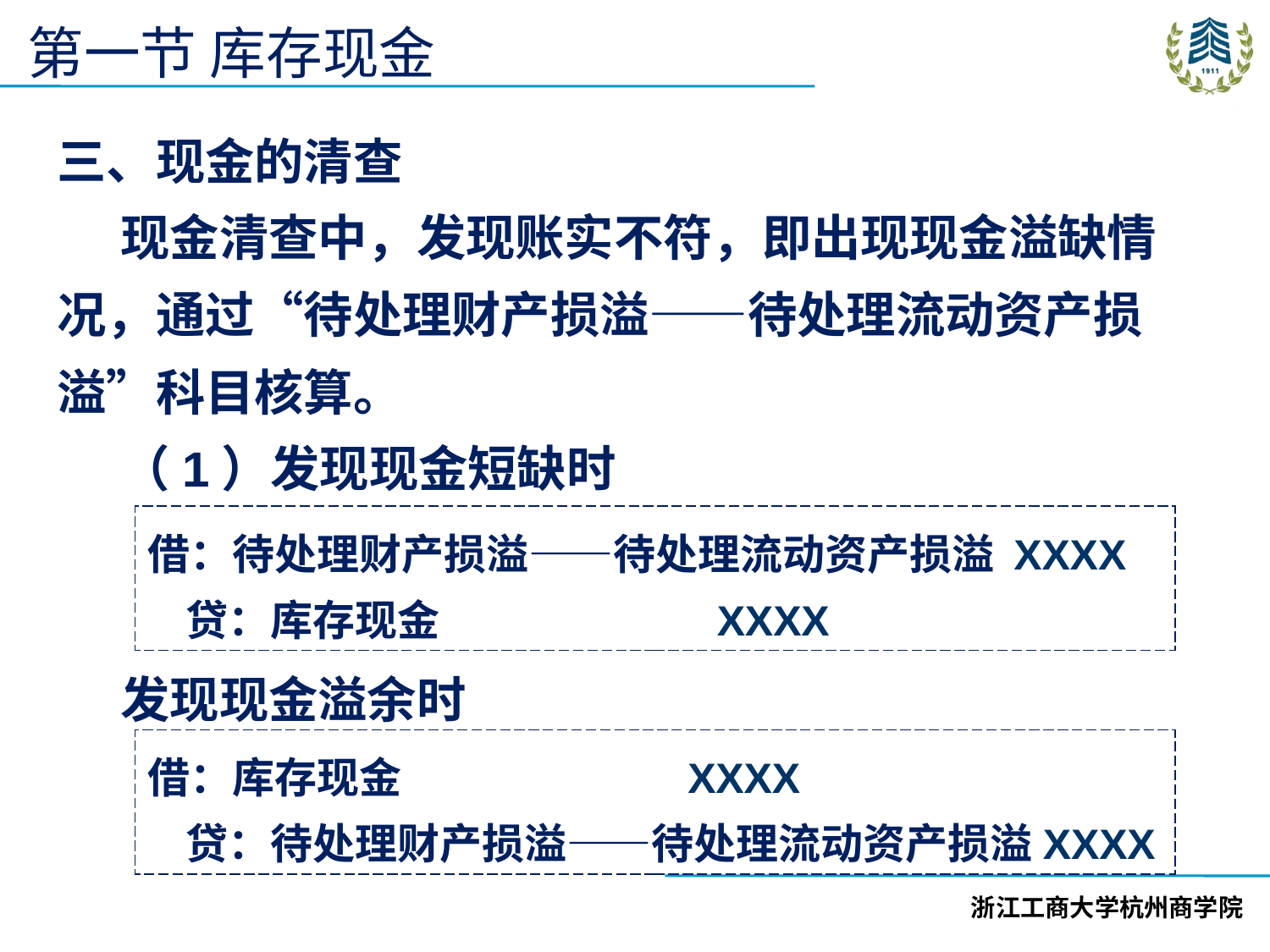

第一节 库存现金
三、现金的清查
现金清查中，发现账实不符，即出现现金溢缺情况，通过“待处理财产损溢——待处理流动资产损溢”科目核算。
（1）发现现金短缺时

发现现金溢余时
借：待处理财产损溢——待处理流动资产损溢 XXXX
   贷：库存现金                            XXXX
借：库存现金                             XXXX
   贷：待处理财产损溢——待处理流动资产损溢XXXX